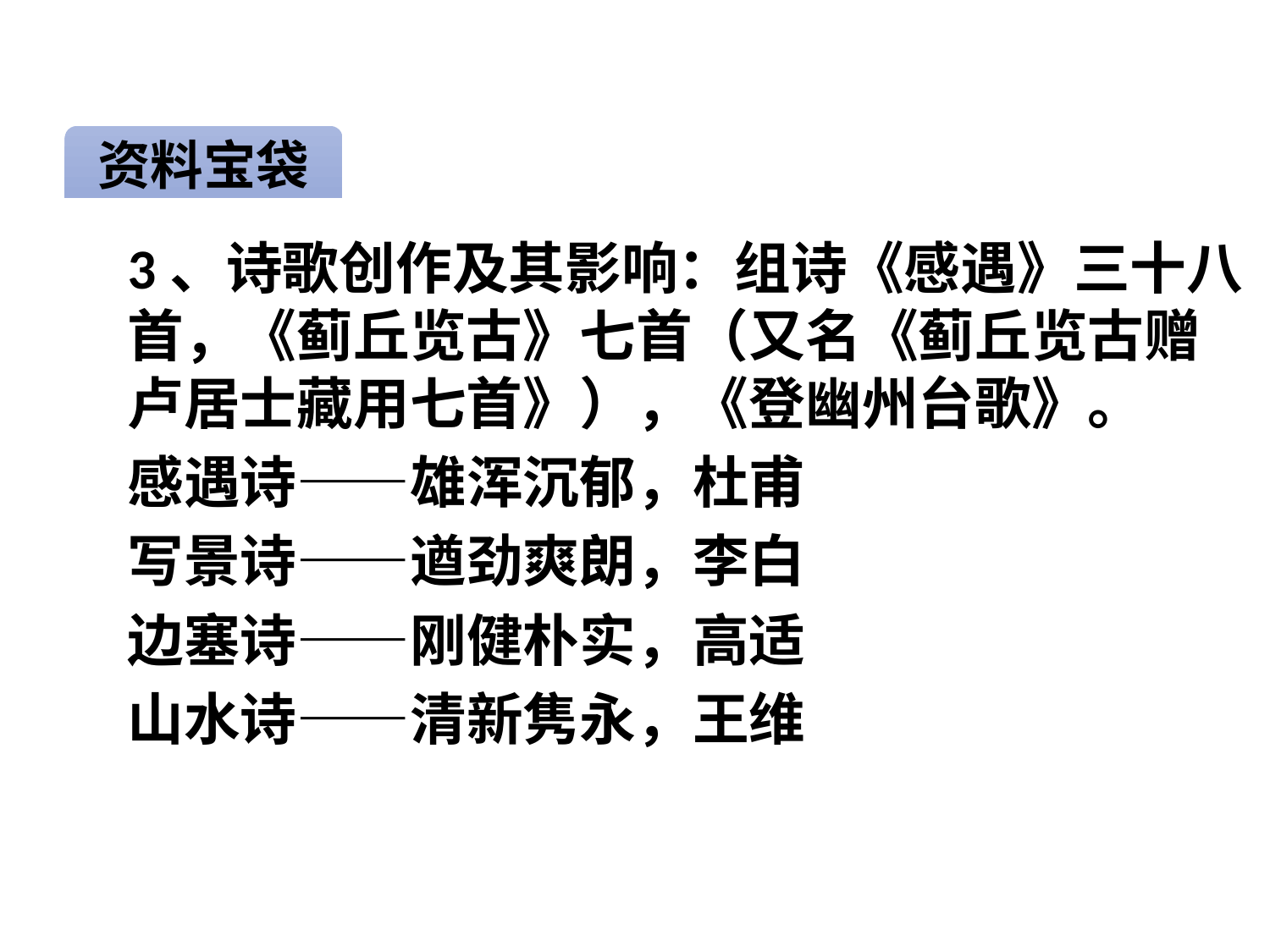

资料宝袋
3、诗歌创作及其影响：组诗《感遇》三十八首，《蓟丘览古》七首（又名《蓟丘览古赠卢居士藏用七首》），《登幽州台歌》。
感遇诗——雄浑沉郁，杜甫
写景诗——遒劲爽朗，李白
边塞诗——刚健朴实，高适
山水诗——清新隽永，王维